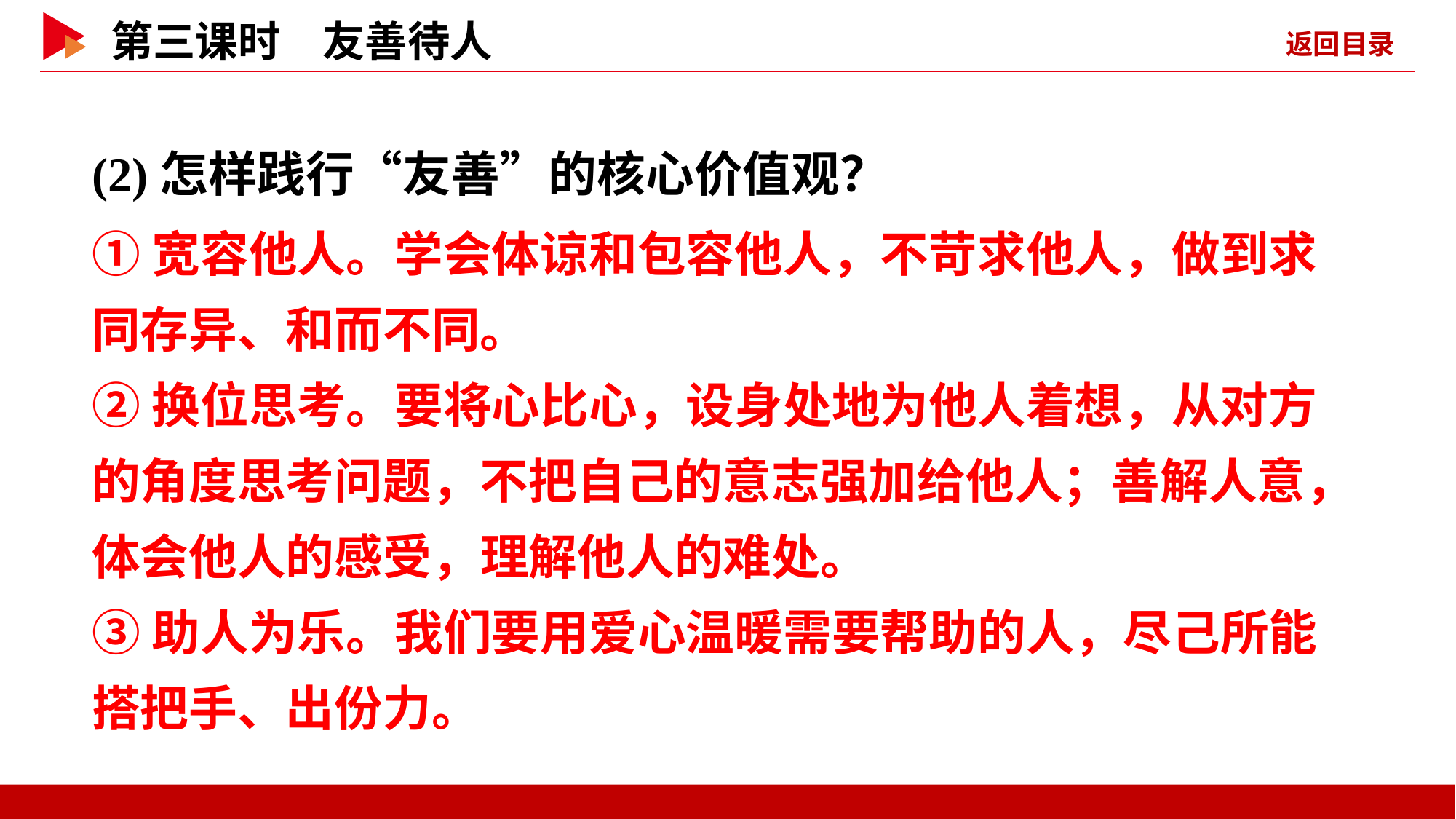

(2)怎样践行“友善”的核心价值观？
①宽容他人。学会体谅和包容他人，不苛求他人，做到求同存异、和而不同。
②换位思考。要将心比心，设身处地为他人着想，从对方的角度思考问题，不把自己的意志强加给他人；善解人意，体会他人的感受，理解他人的难处。
③助人为乐。我们要用爱心温暖需要帮助的人，尽己所能搭把手、出份力。